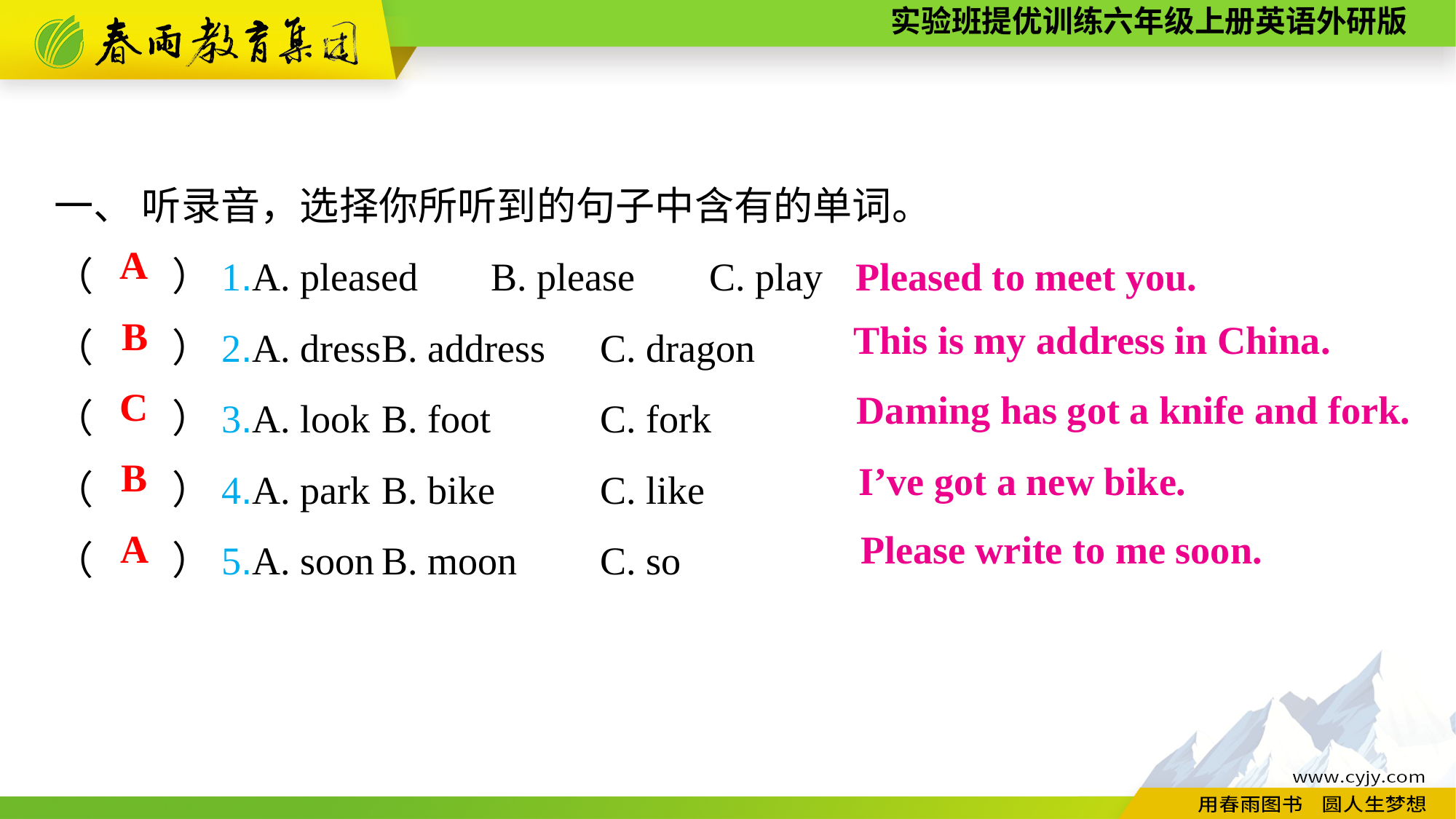

一、 听录音，选择你所听到的句子中含有的单词。
（　　）1.A. pleased	B. please	C. play
（　　）2.A. dress	B. address	C. dragon
（　　）3.A. look	B. foot	C. fork
（　　）4.A. park	B. bike	C. like
（　　）5.A. soon	B. moon	C. so
Pleased to meet you.
A
B
This is my address in China.
C
Daming has got a knife and fork.
B
I’ve got a new bike.
A
Please write to me soon.